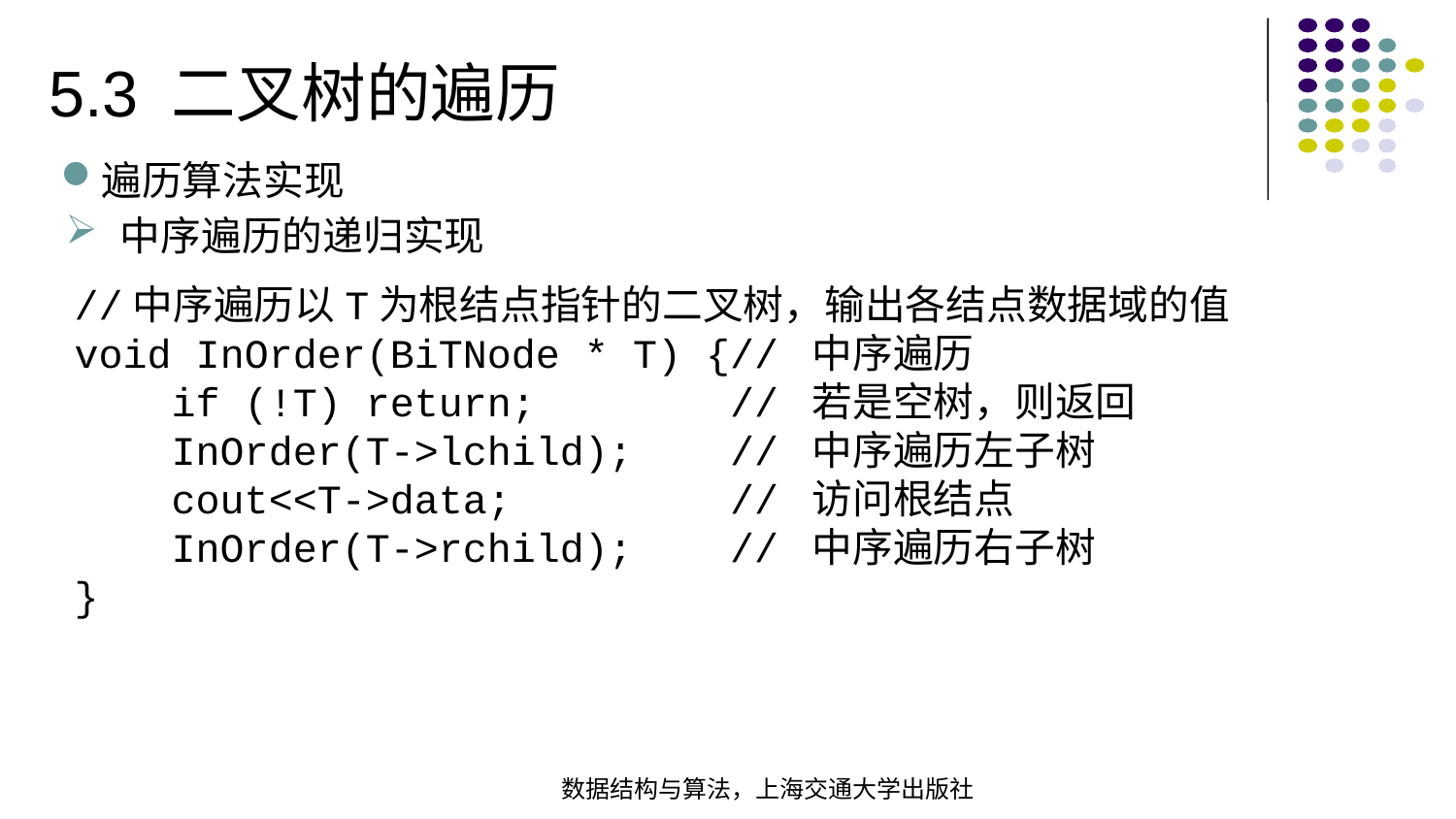

5.3 二叉树的遍历
遍历算法实现
中序遍历的递归实现
//中序遍历以T为根结点指针的二叉树，输出各结点数据域的值void InOrder(BiTNode * T) {// 中序遍历    if (!T) return;        // 若是空树，则返回    InOrder(T->lchild);    // 中序遍历左子树    cout<<T->data;         // 访问根结点    InOrder(T->rchild);    // 中序遍历右子树
}